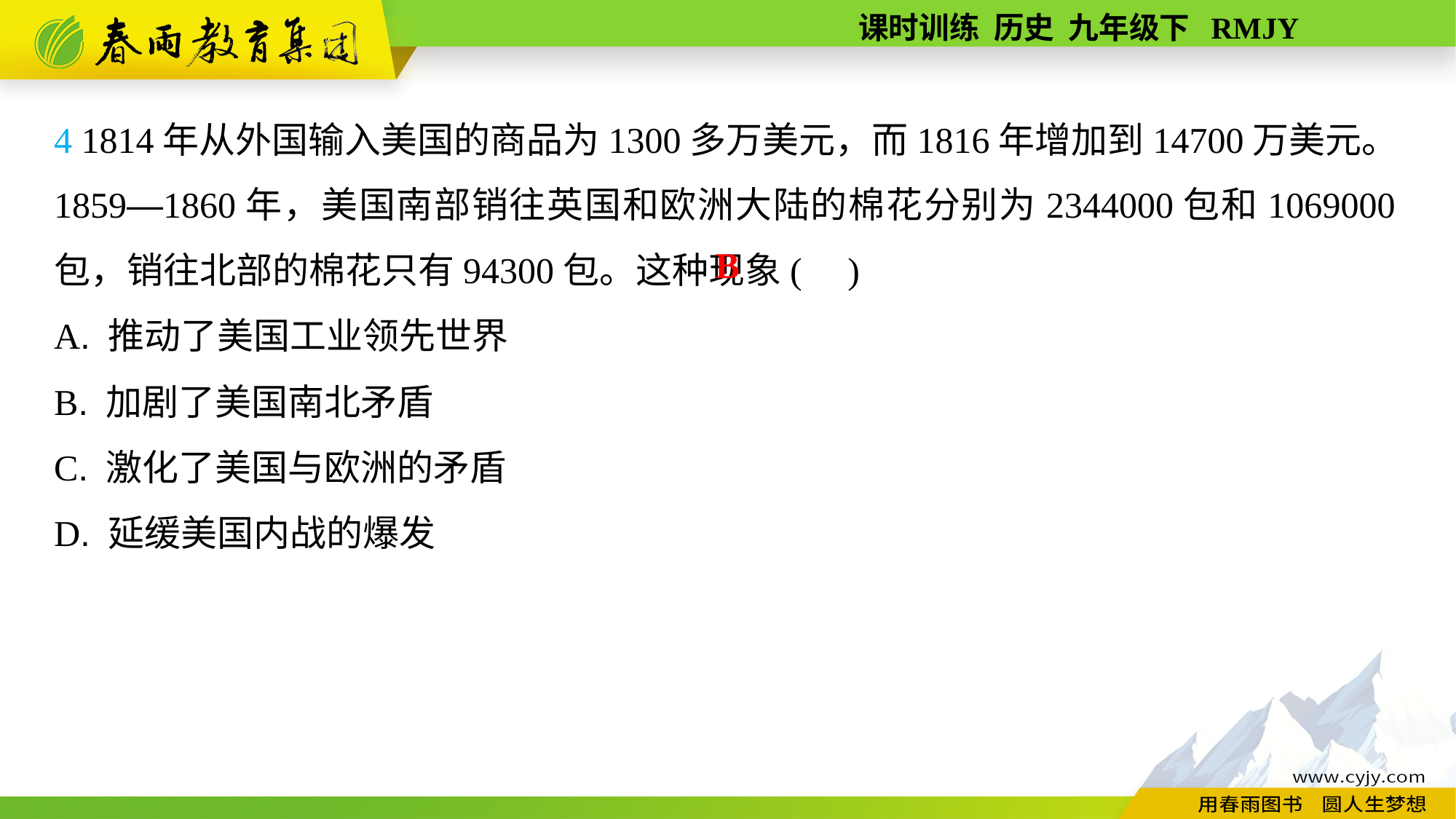

4 1814年从外国输入美国的商品为1300多万美元，而1816年增加到14700万美元。1859—1860年，美国南部销往英国和欧洲大陆的棉花分别为2344000包和1069000包，销往北部的棉花只有94300包。这种现象(     )
A. 推动了美国工业领先世界
B. 加剧了美国南北矛盾
C. 激化了美国与欧洲的矛盾
D. 延缓美国内战的爆发
B